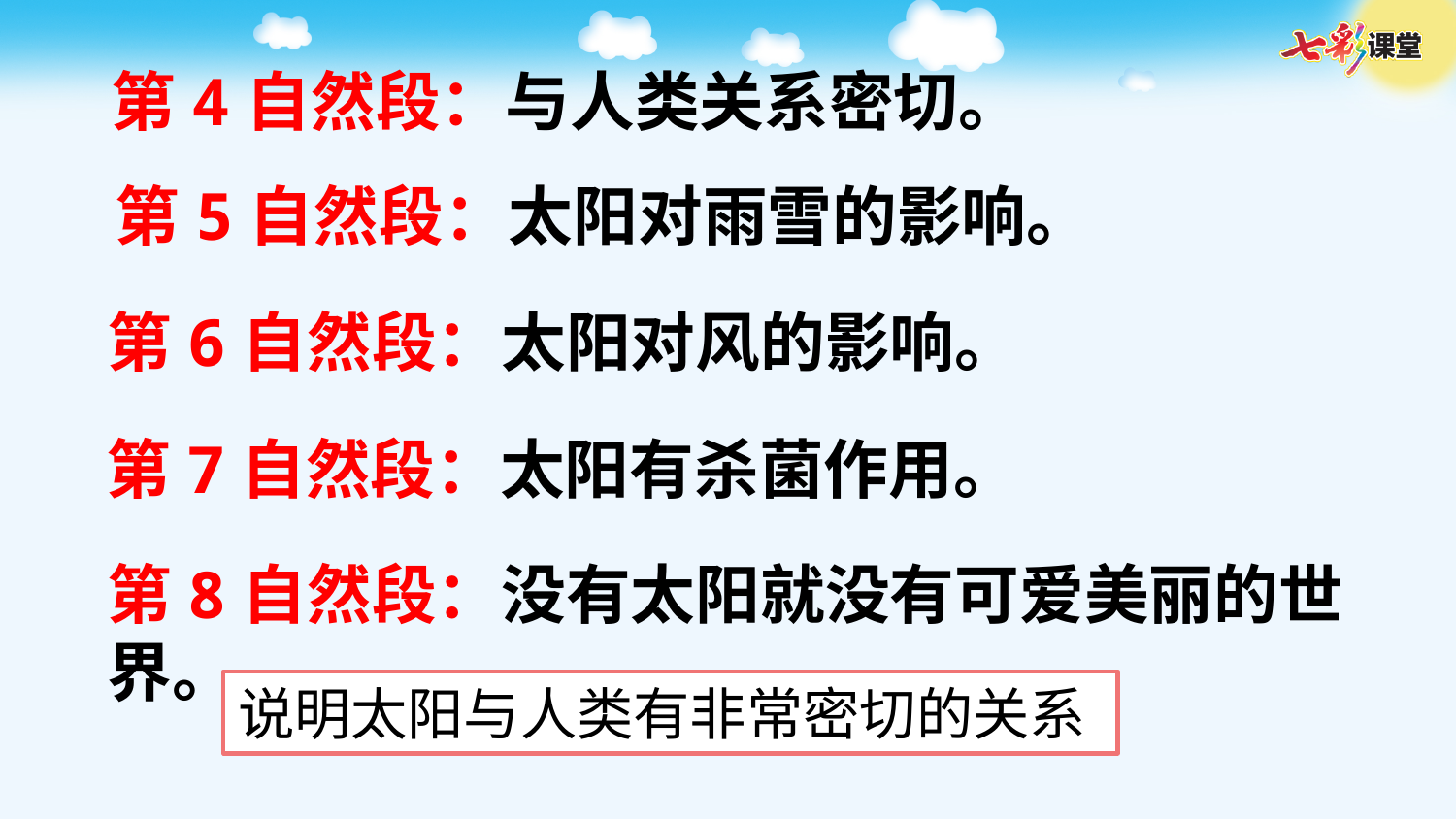

第4自然段：与人类关系密切。
第5自然段：太阳对雨雪的影响。
第6自然段：太阳对风的影响。
第7自然段：太阳有杀菌作用。
第8自然段：没有太阳就没有可爱美丽的世界。
说明太阳与人类有非常密切的关系